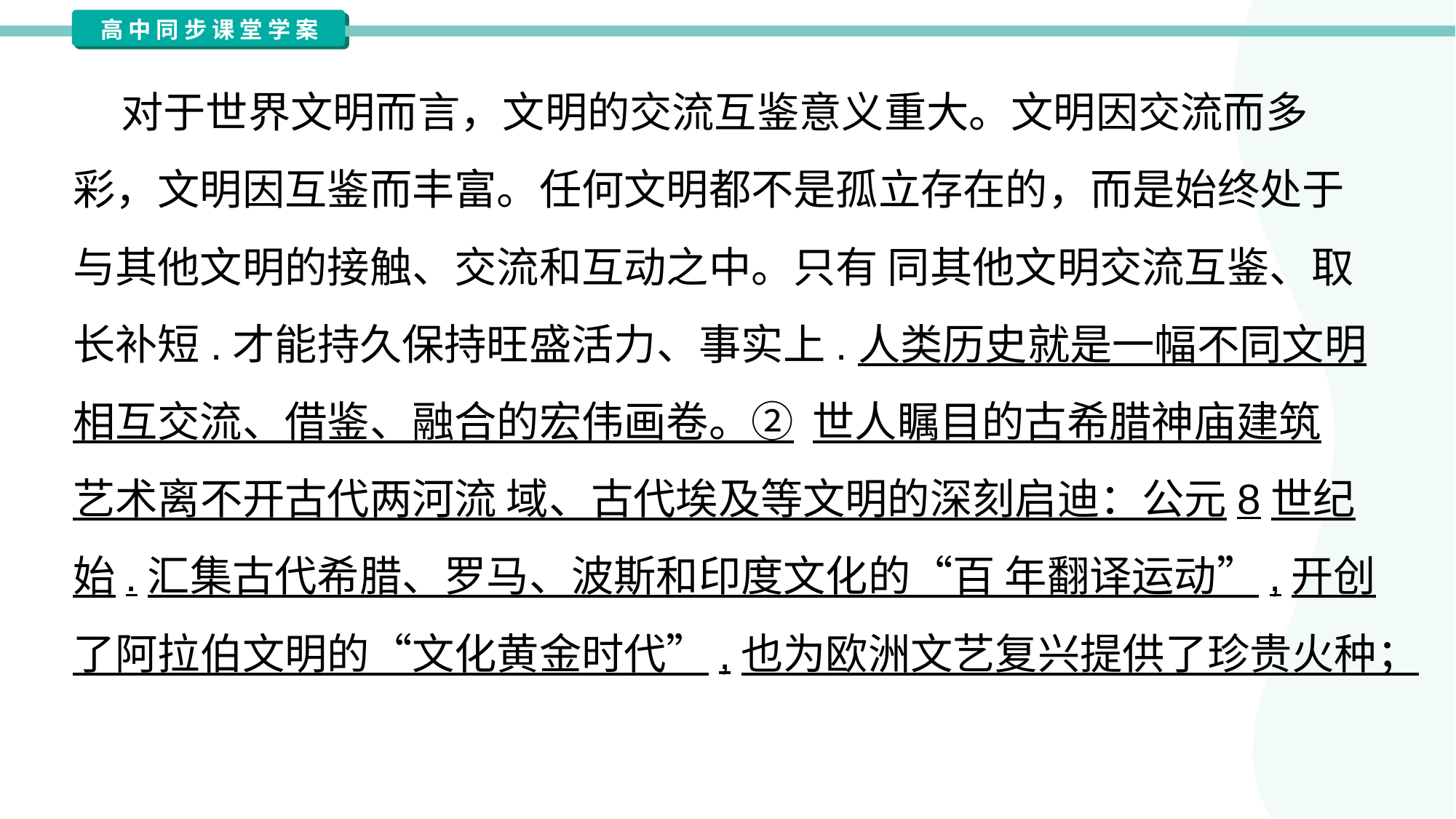

对于世界文明而言，文明的交流互鉴意义重大。文明因交流而多
彩，文明因互鉴而丰富。任何文明都不是孤立存在的，而是始终处于
与其他文明的接触、交流和互动之中。只有 同其他文明交流互鉴、取
长补短.才能持久保持旺盛活力、事实上.人类历史就是一幅不同文明
相互交流、借鉴、融合的宏伟画卷。②  世人瞩目的古希腊神庙建筑
艺术离不开古代两河流 域、古代埃及等文明的深刻启迪：公元8世纪
始.汇集古代希腊、罗马、波斯和印度文化的“百 年翻译运动”,开创
了阿拉伯文明的“文化黄金时代”,也为欧洲文艺复兴提供了珍贵火种；